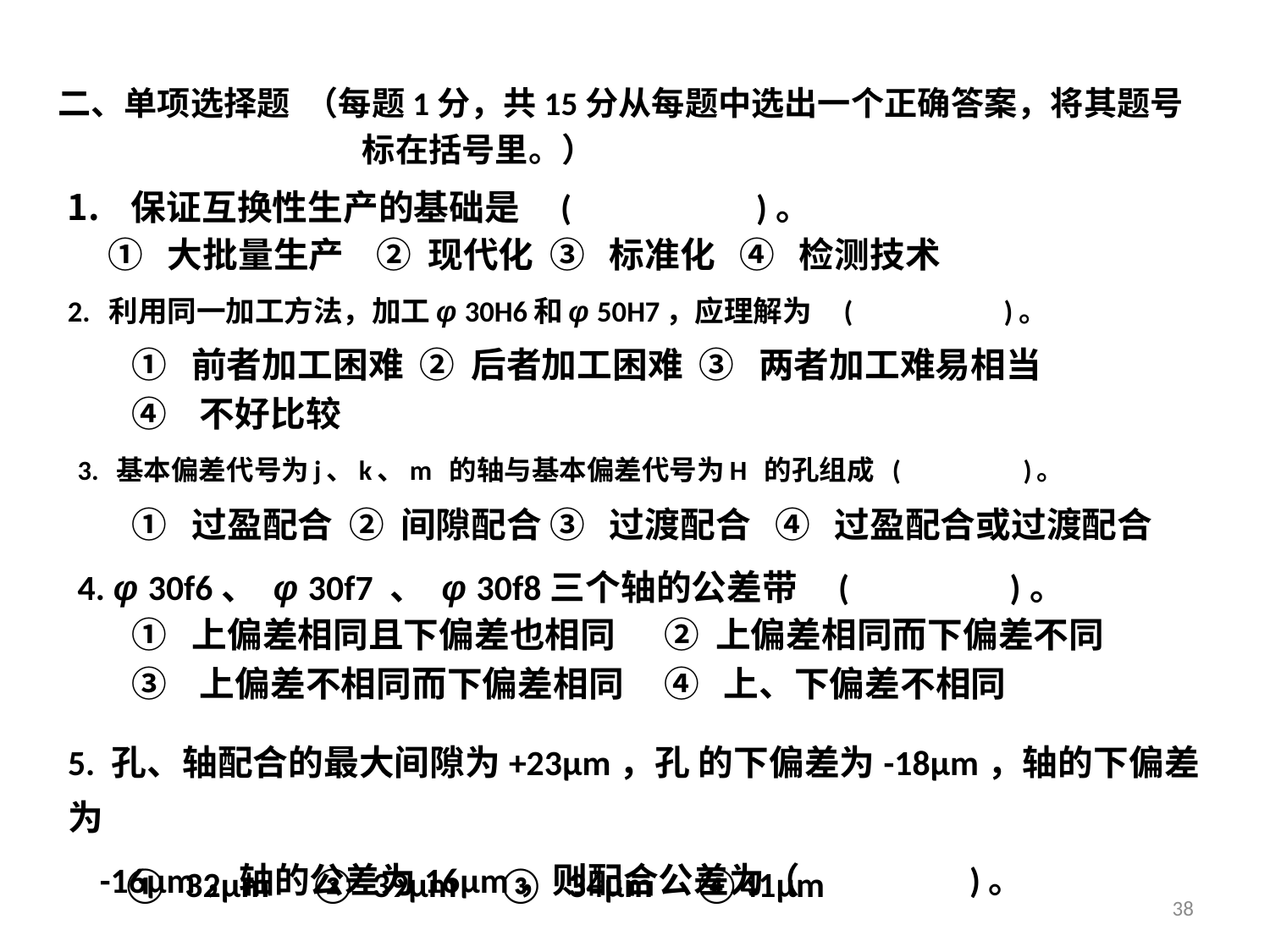

二、单项选择题  （每题1分，共15分从每题中选出一个正确答案，将其题号
                                       标在括号里。）
保证互换性生产的基础是    (                       )。
①  大批量生产    ②  现代化  ③   标准化   ④   检测技术
2.  利用同一加工方法，加工φ 30H6和φ 50H7，应理解为    (                       )。
   ①  前者加工困难  ②  后者加工困难  ③   两者加工难易相当
   ④   不好比较
3.  基本偏差代号为j、k、m  的轴与基本偏差代号为H  的孔组成  (                    )。
   ①  过盈配合  ②  间隙配合 ③   过渡配合   ④   过盈配合或过渡配合
4. φ 30f6、 φ 30f7 、 φ 30f8三个轴的公差带    (                    )。
   ①  上偏差相同且下偏差也相同      ②  上偏差相同而下偏差不同
   ③   上偏差不相同而下偏差相同     ④   上、下偏差不相同
5. 孔、轴配合的最大间隙为+23μm，孔 的下偏差为-18μm，轴的下偏差为
    -16μm，轴的公差为16μm，则配合公差为（                    )。
   ①  32μm     ②  39μm     ③   34μm     ④41μm
38